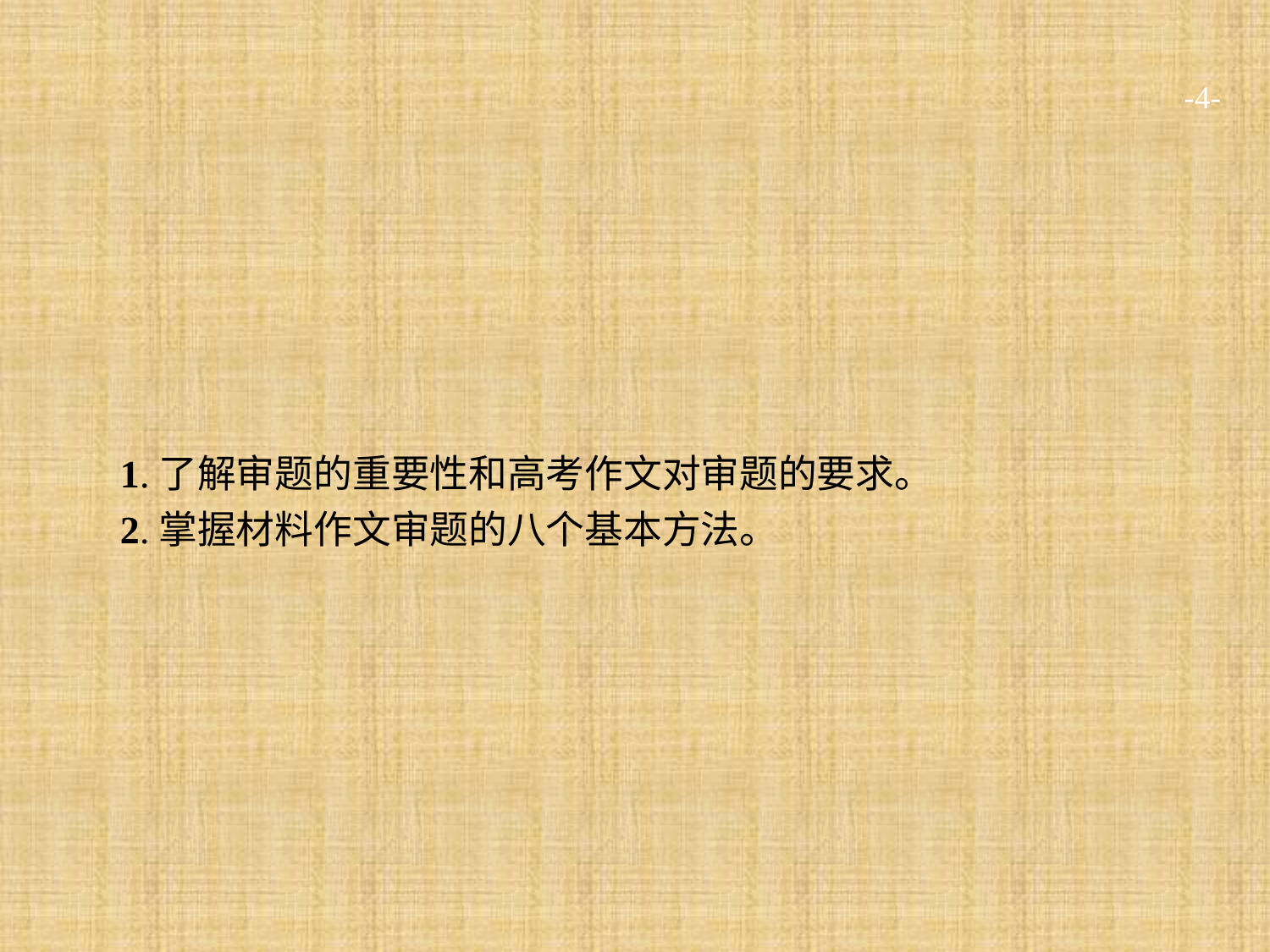

-4-
1.了解审题的重要性和高考作文对审题的要求。
2.掌握材料作文审题的八个基本方法。